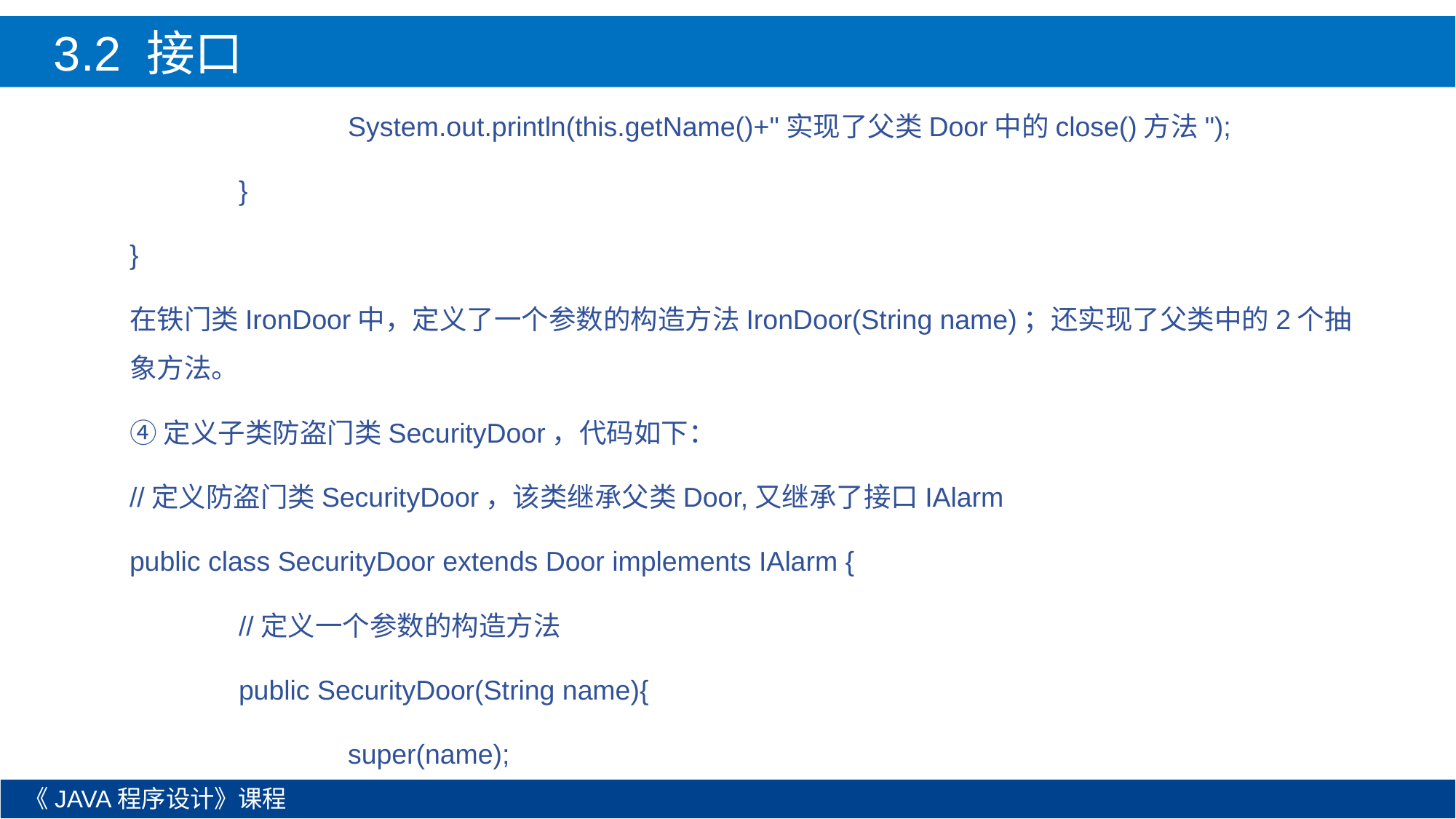

3.2 接口
		System.out.println(this.getName()+"实现了父类Door中的close()方法");
	}
}
在铁门类IronDoor中，定义了一个参数的构造方法IronDoor(String name)；还实现了父类中的2个抽象方法。
④定义子类防盗门类SecurityDoor，代码如下：
//定义防盗门类SecurityDoor，该类继承父类Door,又继承了接口IAlarm
public class SecurityDoor extends Door implements IAlarm {
	//定义一个参数的构造方法
	public SecurityDoor(String name){
		super(name);
《JAVA程序设计》课程